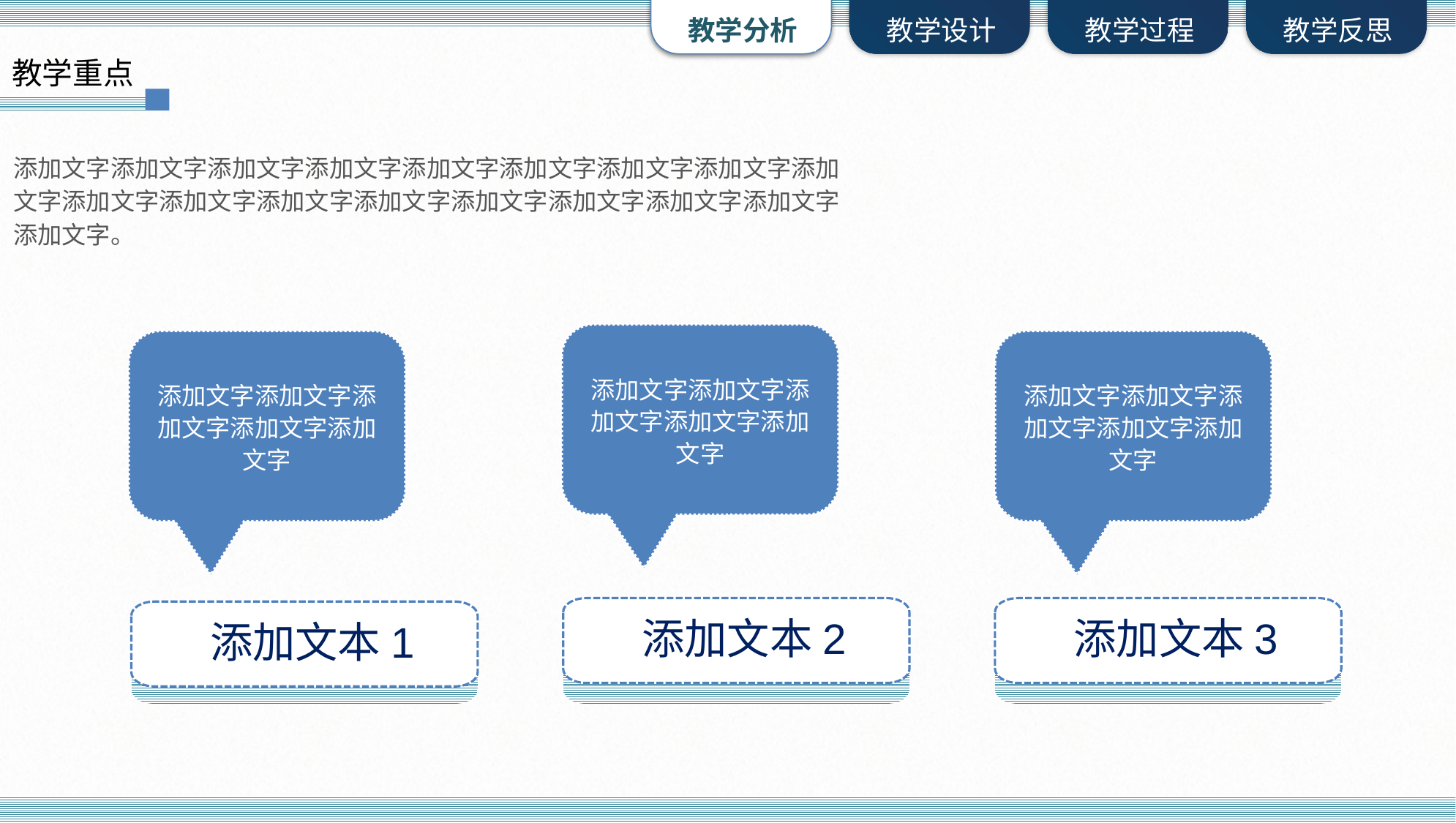

教学重点

添加文字添加文字添加文字添加文字添加文字添加文字添加文字添加文字添加文字添加文字添加文字添加文字添加文字添加文字添加文字添加文字添加文字添加文字。
添加文字添加文字添加文字添加文字添加文字
添加文字添加文字添加文字添加文字添加文字
添加文字添加文字添加文字添加文字添加文字
添加文本2

添加文本3

添加文本1